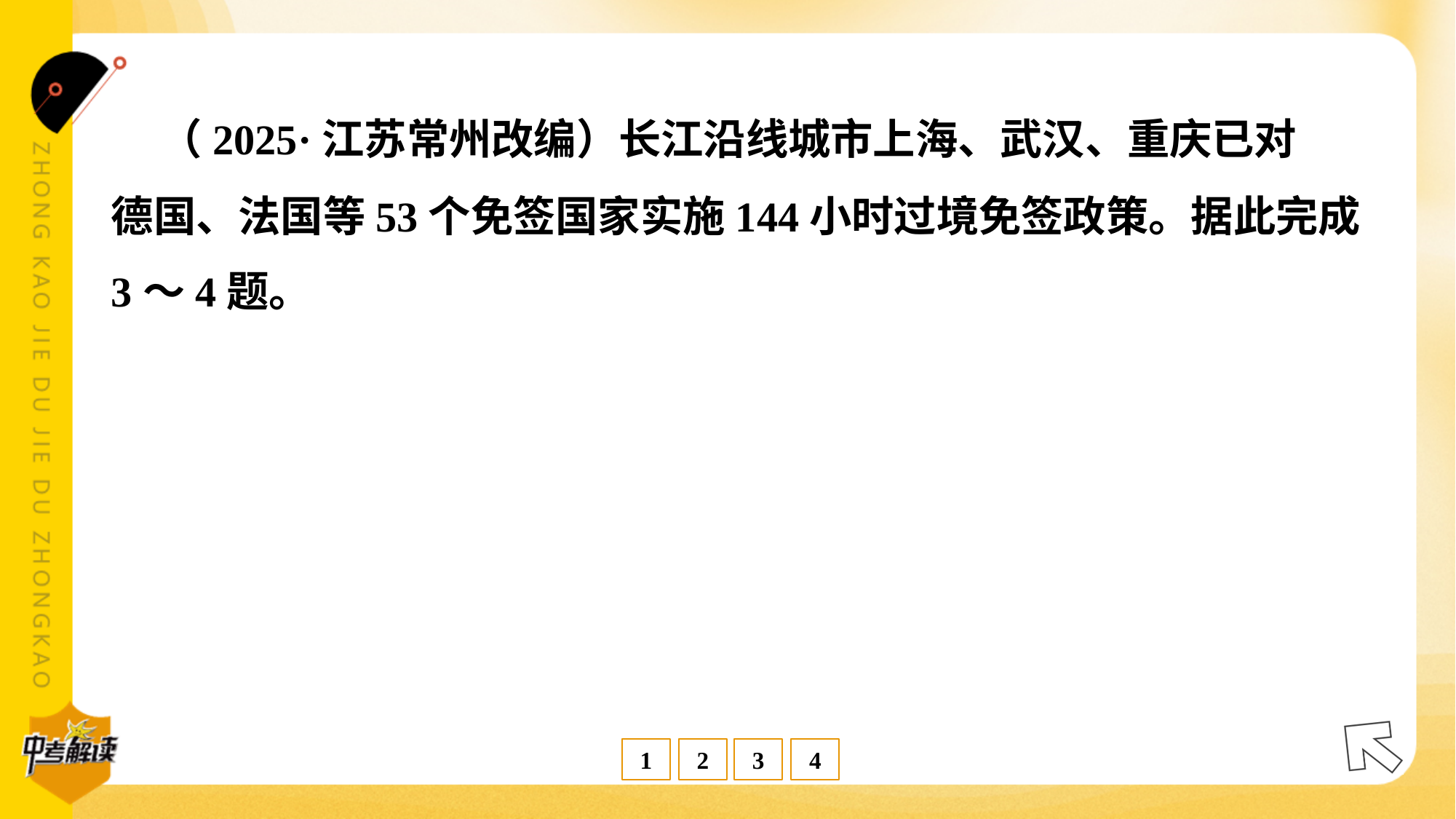

（2025·江苏常州改编）长江沿线城市上海、武汉、重庆已对
德国、法国等53个免签国家实施144小时过境免签政策。据此完成
3～4题。